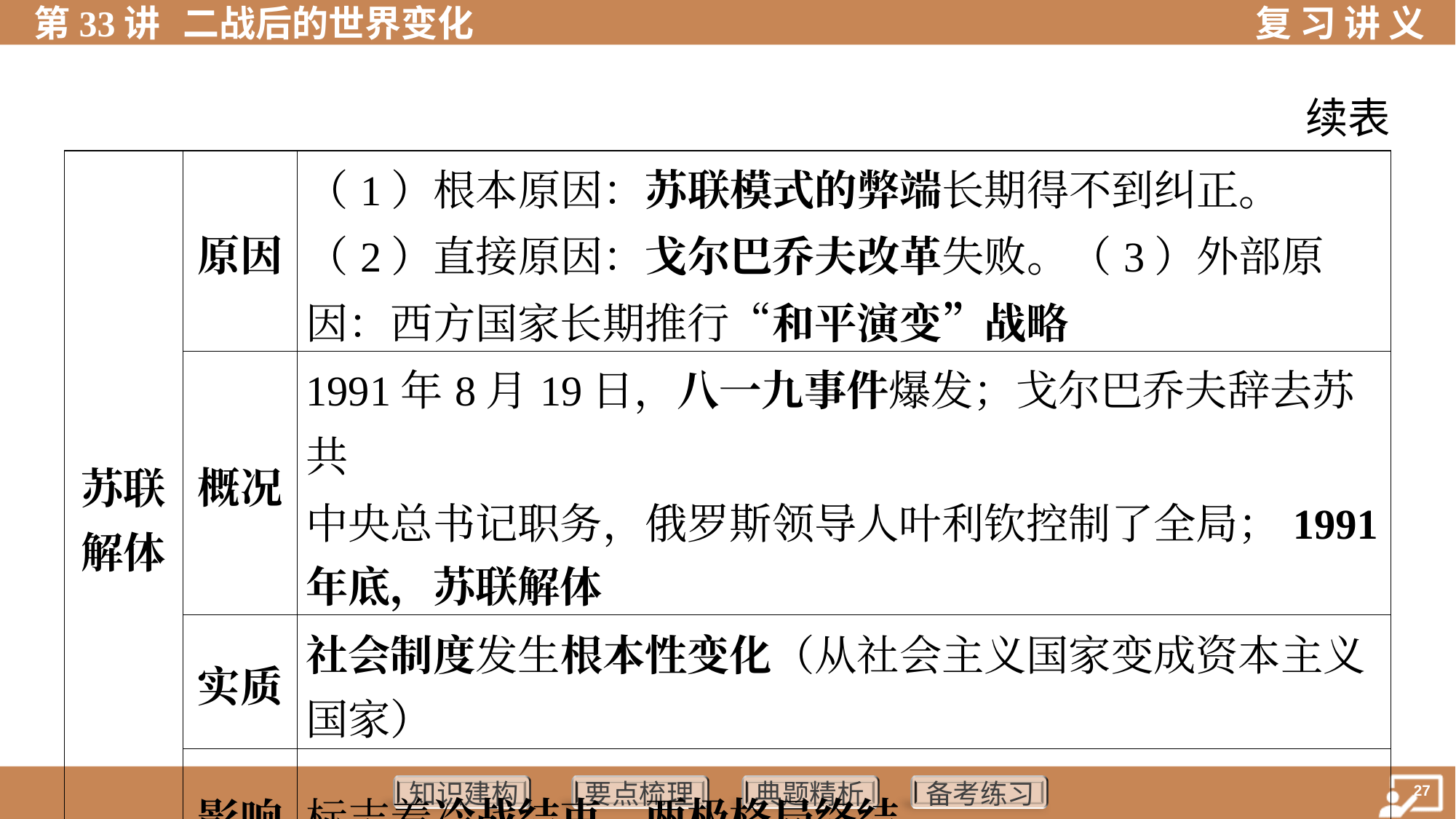

续表
| 苏联 解体 | 原因 | （1）根本原因：苏联模式的弊端长期得不到纠正。 （2）直接原因：戈尔巴乔夫改革失败。（3）外部原因：西方国家长期推行“和平演变”战略 |  |  |  |  |
| --- | --- | --- | --- | --- | --- | --- |
|  | 概况 | 1991年8月19日，八一九事件爆发；戈尔巴乔夫辞去苏共 中央总书记职务，俄罗斯领导人叶利钦控制了全局；1991 年底，苏联解体 |  |  |  |  |
|  | 实质 | 社会制度发生根本性变化（从社会主义国家变成资本主义 国家） |  |  |  |  |
|  | 影响 | 标志着冷战结束，两极格局终结 |  |  |  |  |